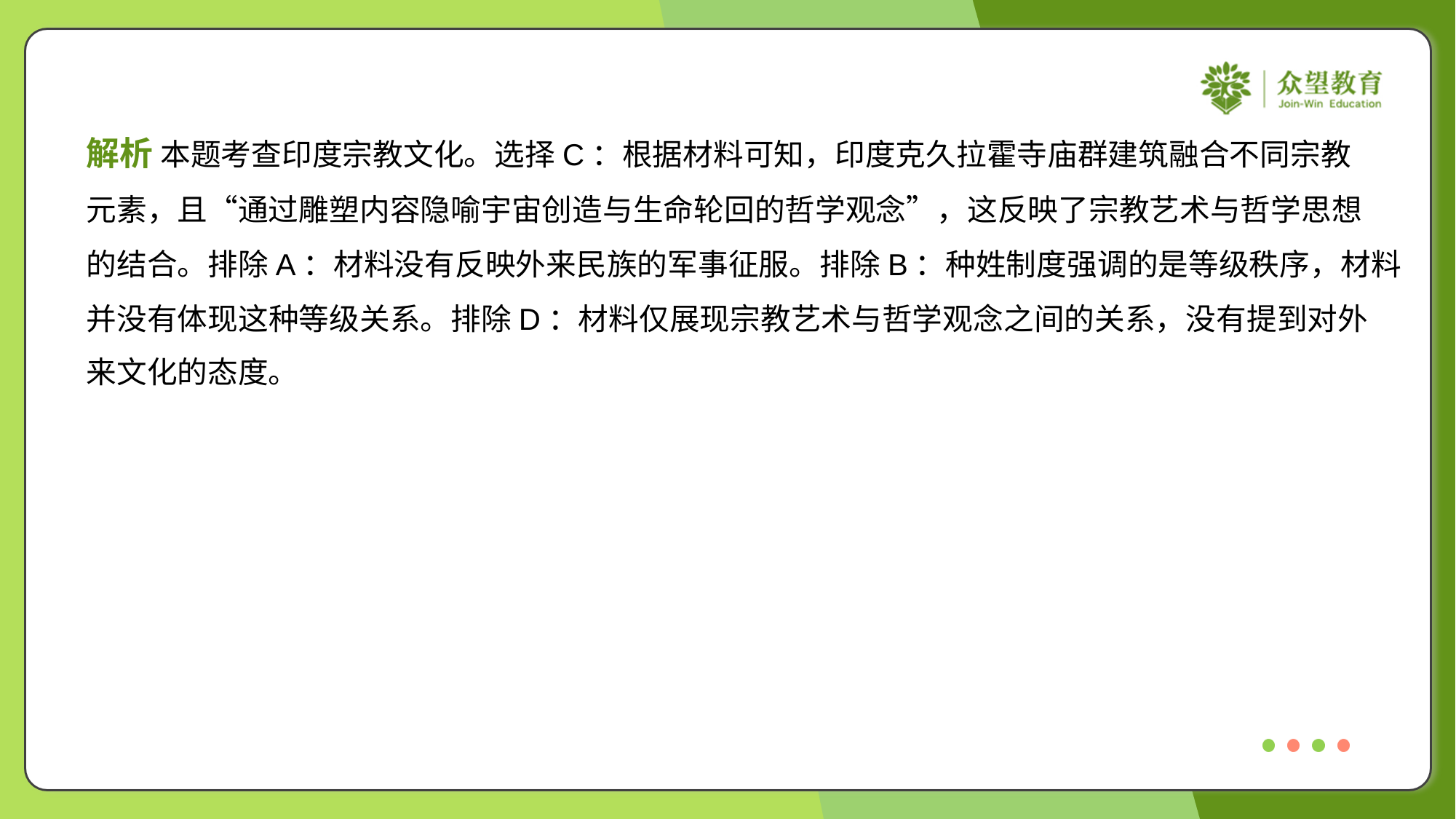

解析 本题考查印度宗教文化。选择C：根据材料可知，印度克久拉霍寺庙群建筑融合不同宗教
元素，且“通过雕塑内容隐喻宇宙创造与生命轮回的哲学观念”，这反映了宗教艺术与哲学思想
的结合。排除A：材料没有反映外来民族的军事征服。排除B：种姓制度强调的是等级秩序，材料
并没有体现这种等级关系。排除D：材料仅展现宗教艺术与哲学观念之间的关系，没有提到对外
来文化的态度。